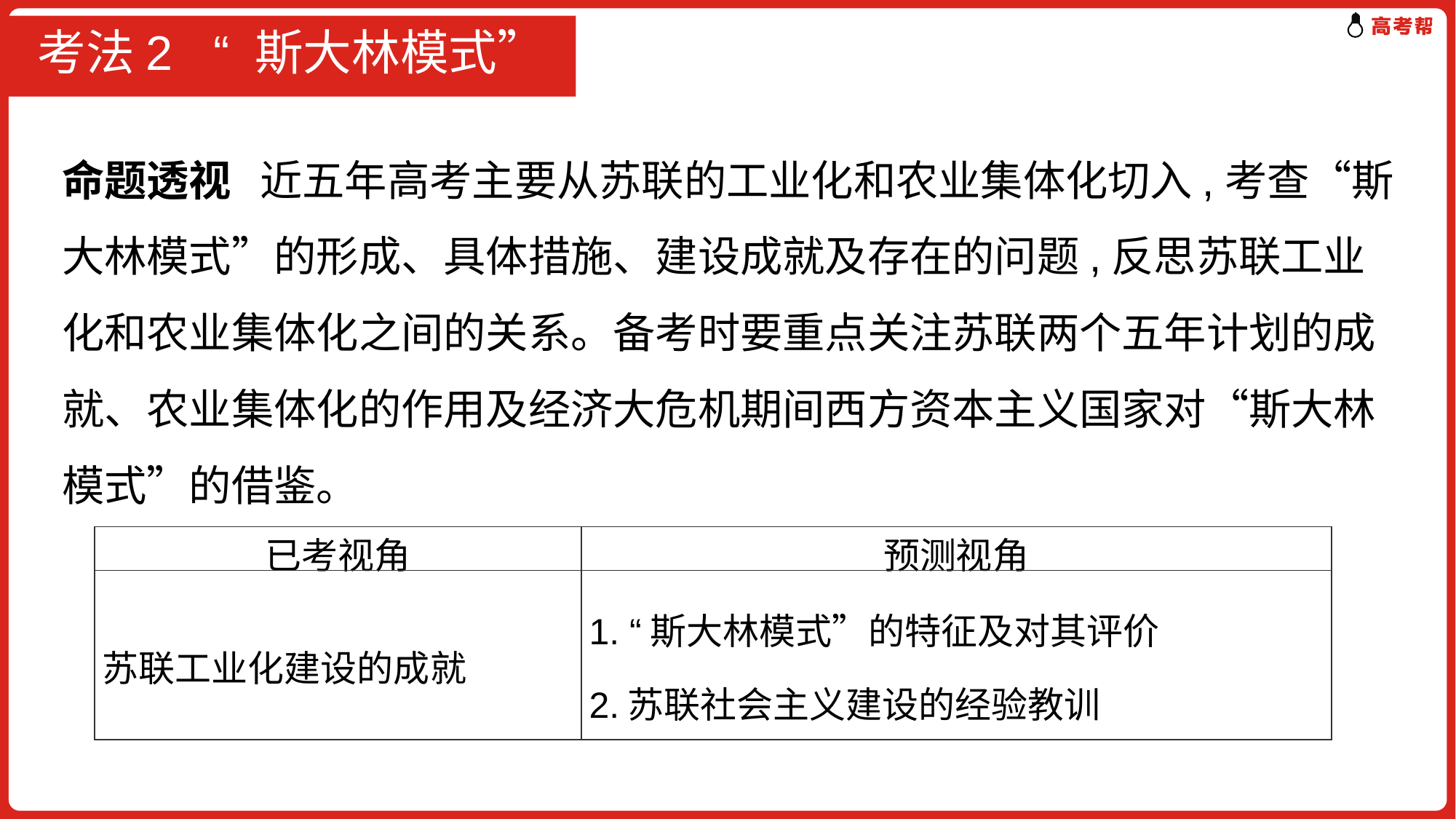

# 考法2   “ 斯大林模式”
命题透视   近五年高考主要从苏联的工业化和农业集体化切入,考查“斯大林模式”的形成、具体措施、建设成就及存在的问题,反思苏联工业化和农业集体化之间的关系。备考时要重点关注苏联两个五年计划的成就、农业集体化的作用及经济大危机期间西方资本主义国家对“斯大林模式”的借鉴。
| 已考视角 | 预测视角 |
| --- | --- |
| 苏联工业化建设的成就 | 1. “斯大林模式”的特征及对其评价 2.苏联社会主义建设的经验教训 |